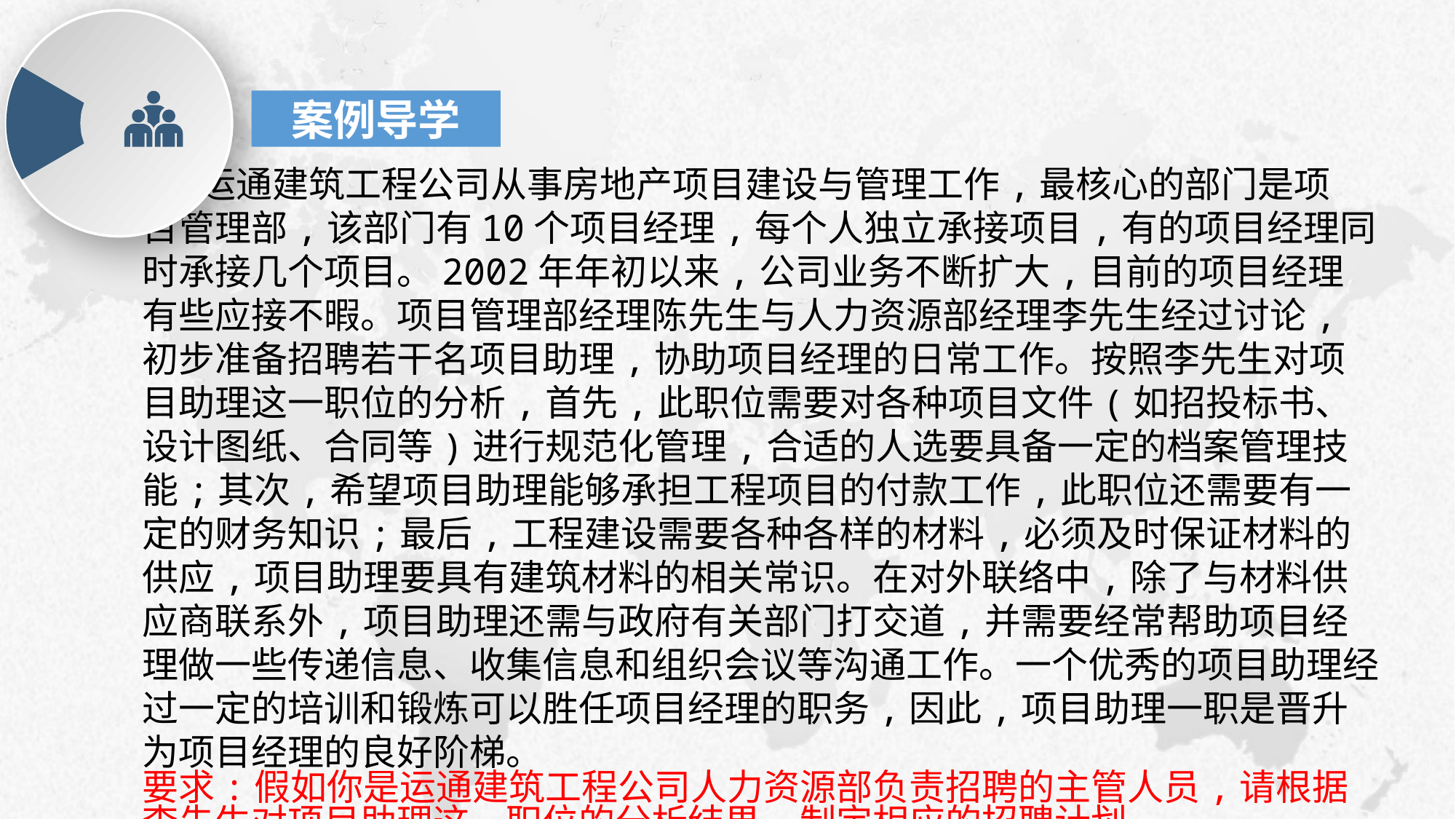

案例导学
      运通建筑工程公司从事房地产项目建设与管理工作,最核心的部门是项   目管理部,该部门有10个项目经理,每个人独立承接项目,有的项目经理同时承接几个项目。2002年年初以来,公司业务不断扩大,目前的项目经理有些应接不暇。项目管理部经理陈先生与人力资源部经理李先生经过讨论,初步准备招聘若干名项目助理,协助项目经理的日常工作。按照李先生对项目助理这一职位的分析,首先,此职位需要对各种项目文件(如招投标书、设计图纸、合同等)进行规范化管理,合适的人选要具备一定的档案管理技能;其次,希望项目助理能够承担工程项目的付款工作,此职位还需要有一定的财务知识;最后,工程建设需要各种各样的材料,必须及时保证材料的供应,项目助理要具有建筑材料的相关常识。在对外联络中,除了与材料供应商联系外,项目助理还需与政府有关部门打交道,并需要经常帮助项目经理做一些传递信息、收集信息和组织会议等沟通工作。一个优秀的项目助理经过一定的培训和锻炼可以胜任项目经理的职务,因此,项目助理一职是晋升为项目经理的良好阶梯。
要求:假如你是运通建筑工程公司人力资源部负责招聘的主管人员,请根据李先生对项目助理这一职位的分析结果,制定相应的招聘计划。